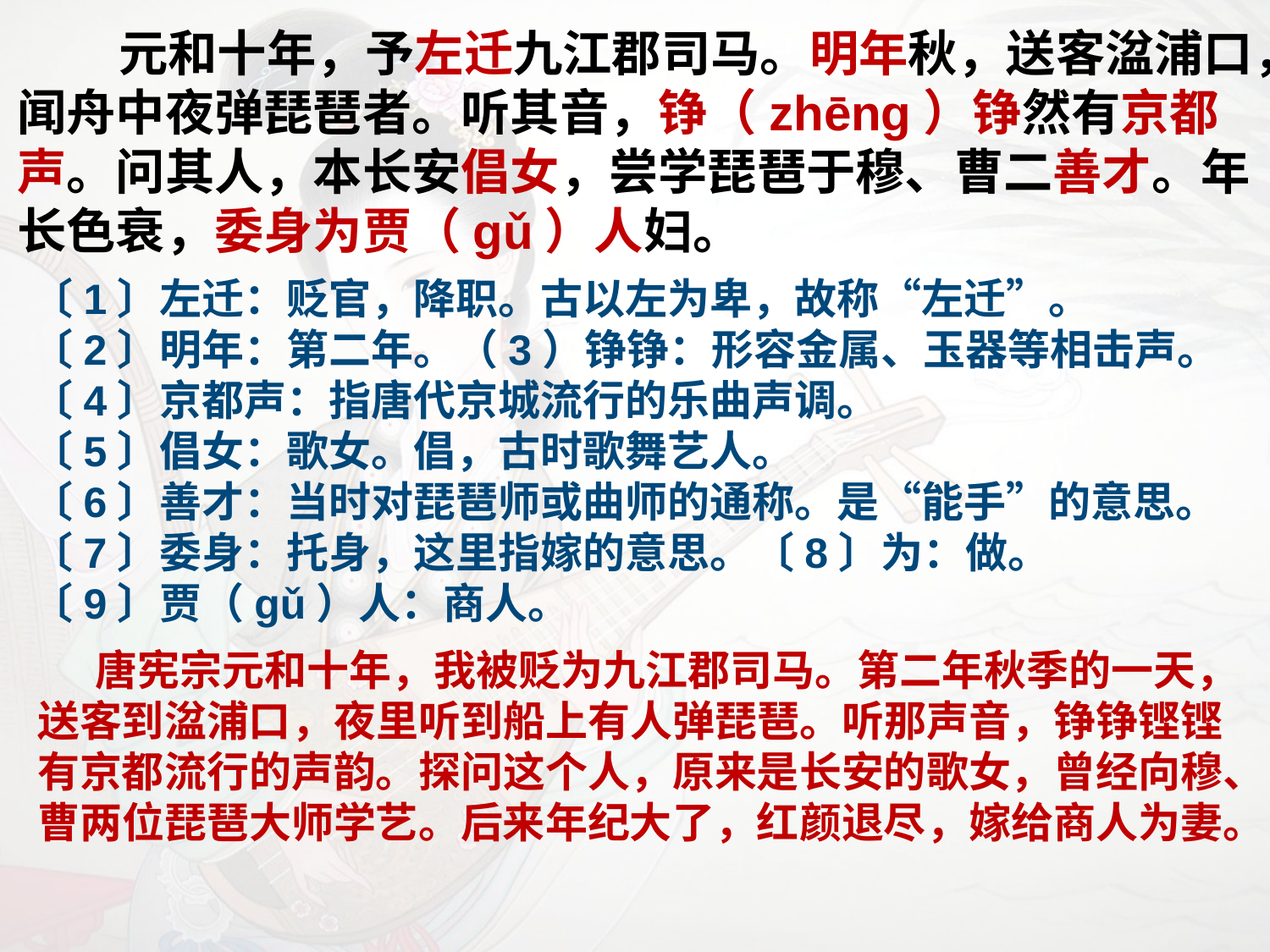

元和十年，予左迁九江郡司马。明年秋，送客湓浦口，闻舟中夜弹琵琶者。听其音，铮（zhēng）铮然有京都声。问其人，本长安倡女，尝学琵琶于穆、曹二善才。年长色衰，委身为贾（gǔ）人妇。
〔1〕左迁：贬官，降职。古以左为卑，故称“左迁”。
〔2〕明年：第二年。（3）铮铮：形容金属、玉器等相击声。
〔4〕京都声：指唐代京城流行的乐曲声调。
〔5〕倡女：歌女。倡，古时歌舞艺人。
〔6〕善才：当时对琵琶师或曲师的通称。是“能手”的意思。〔7〕委身：托身，这里指嫁的意思。〔8〕为：做。
〔9〕贾（gǔ）人：商人。
     唐宪宗元和十年，我被贬为九江郡司马。第二年秋季的一天，送客到湓浦口，夜里听到船上有人弹琵琶。听那声音，铮铮铿铿有京都流行的声韵。探问这个人，原来是长安的歌女，曾经向穆、曹两位琵琶大师学艺。后来年纪大了，红颜退尽，嫁给商人为妻。